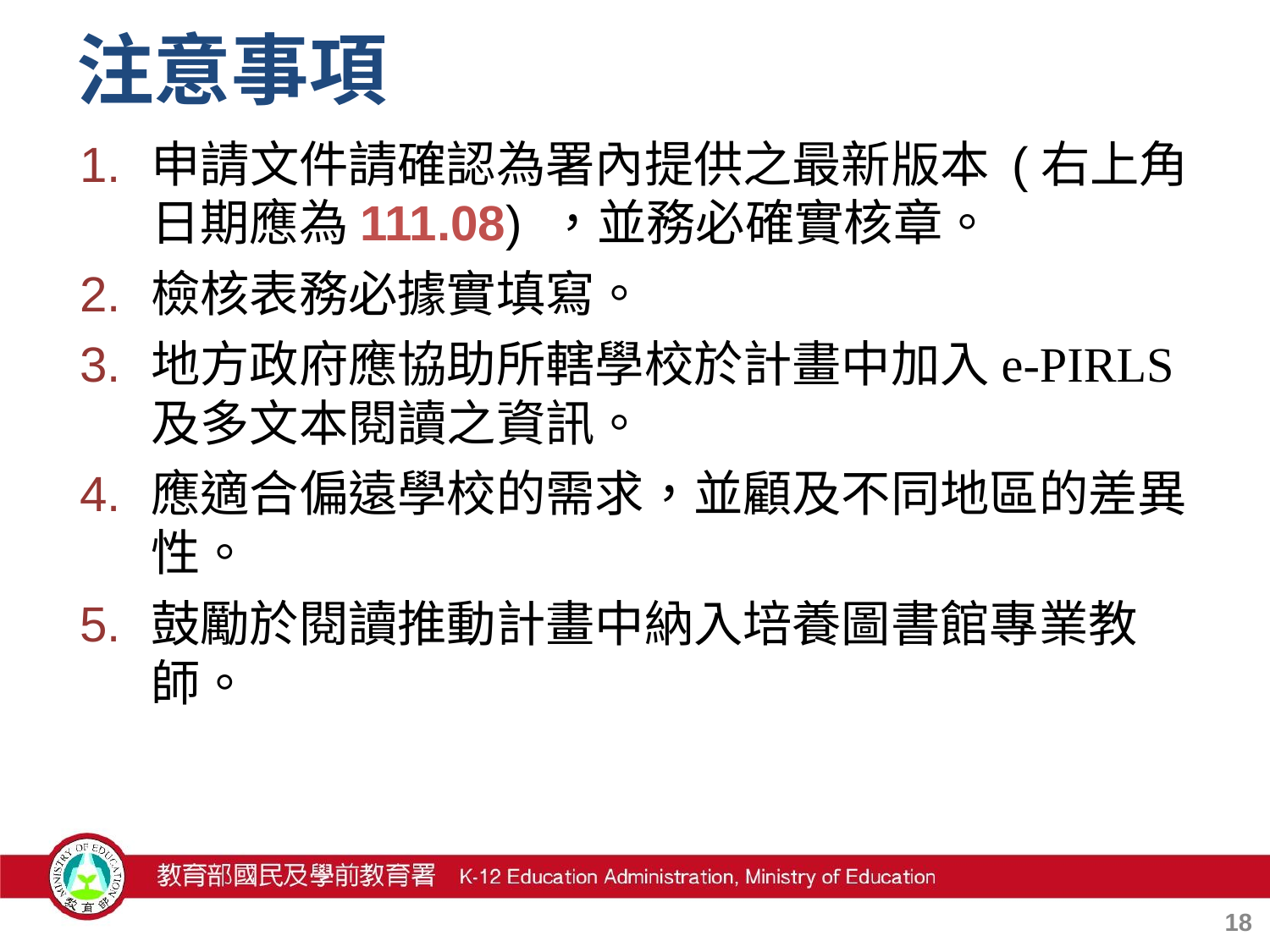

# 注意事項
申請文件請確認為署內提供之最新版本 (右上角日期應為111.08) ，並務必確實核章。
檢核表務必據實填寫。
地方政府應協助所轄學校於計畫中加入e-PIRLS及多文本閱讀之資訊。
應適合偏遠學校的需求，並顧及不同地區的差異性。
鼓勵於閱讀推動計畫中納入培養圖書館專業教師。

18